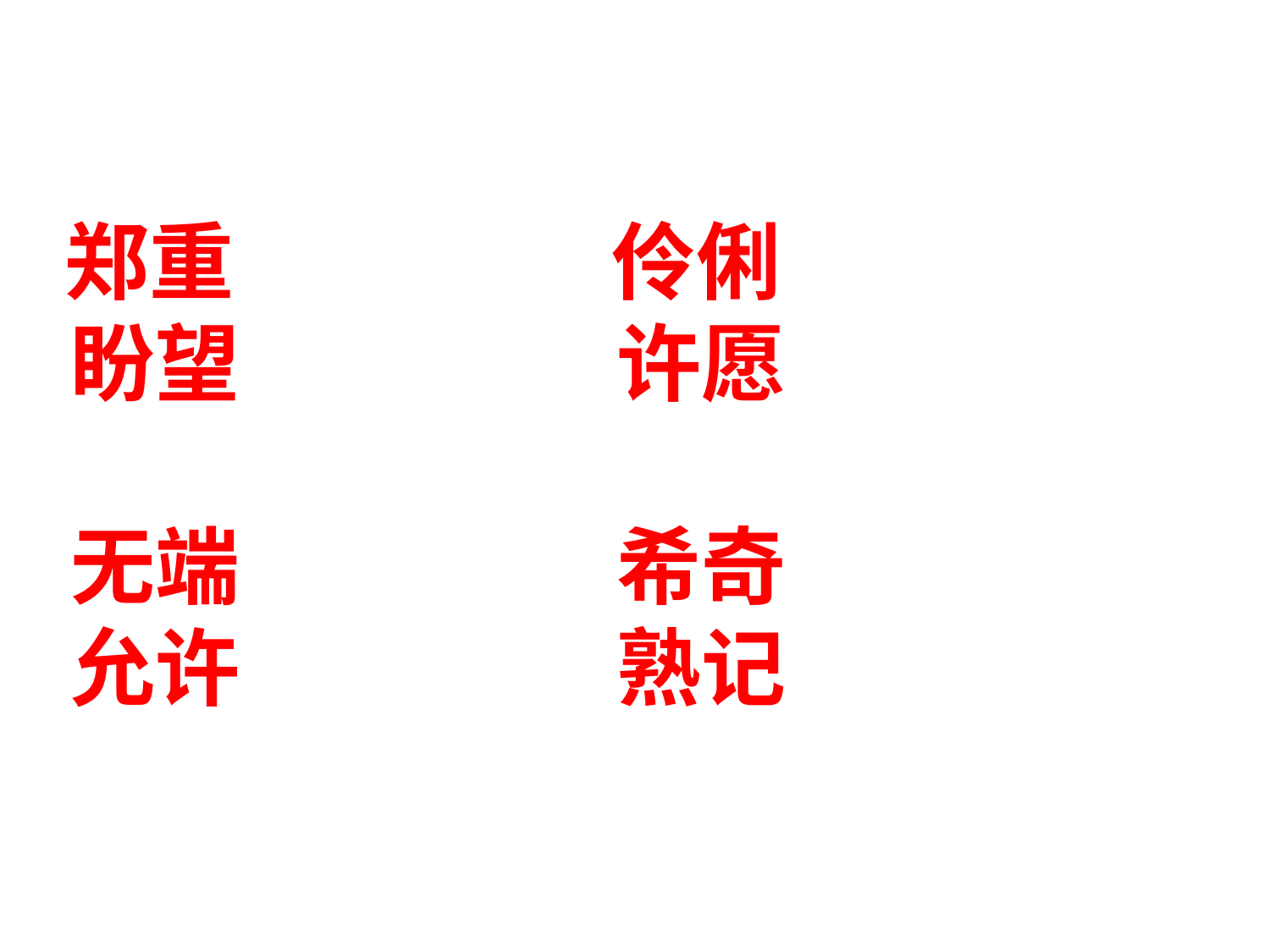

# 近义词 郑重（慎重）  伶俐（机灵） 盼望（期望）  许愿（许诺） 无端（无故）  希奇（希罕） 允许（答应）  熟记（熟知）